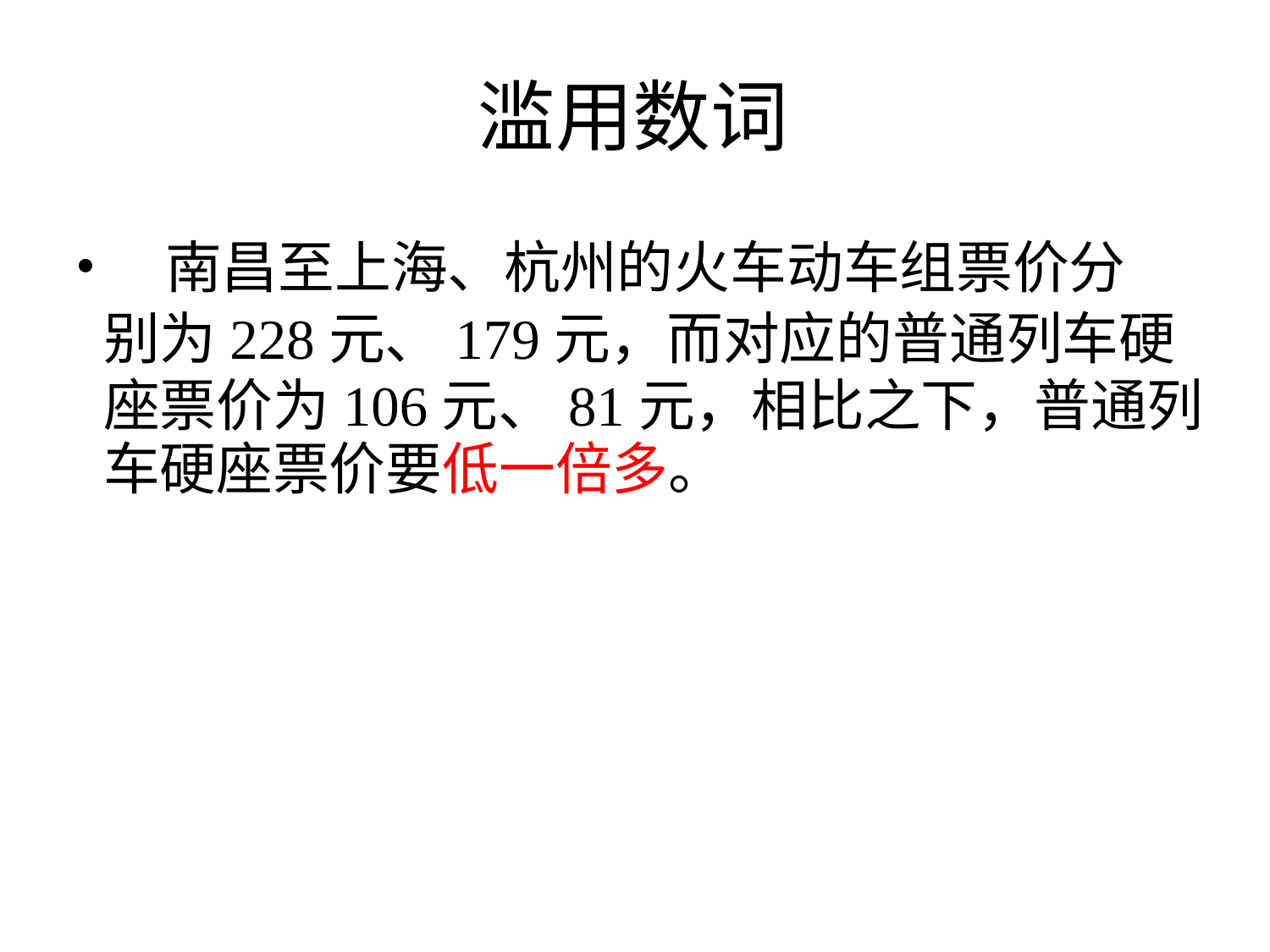

滥用数词
•
	南昌至上海、杭州的火车动车组票价分
别为228元、179元，而对应的普通列车硬
座票价为106元、81元，相比之下，普通列
车硬座票价要低一倍多。